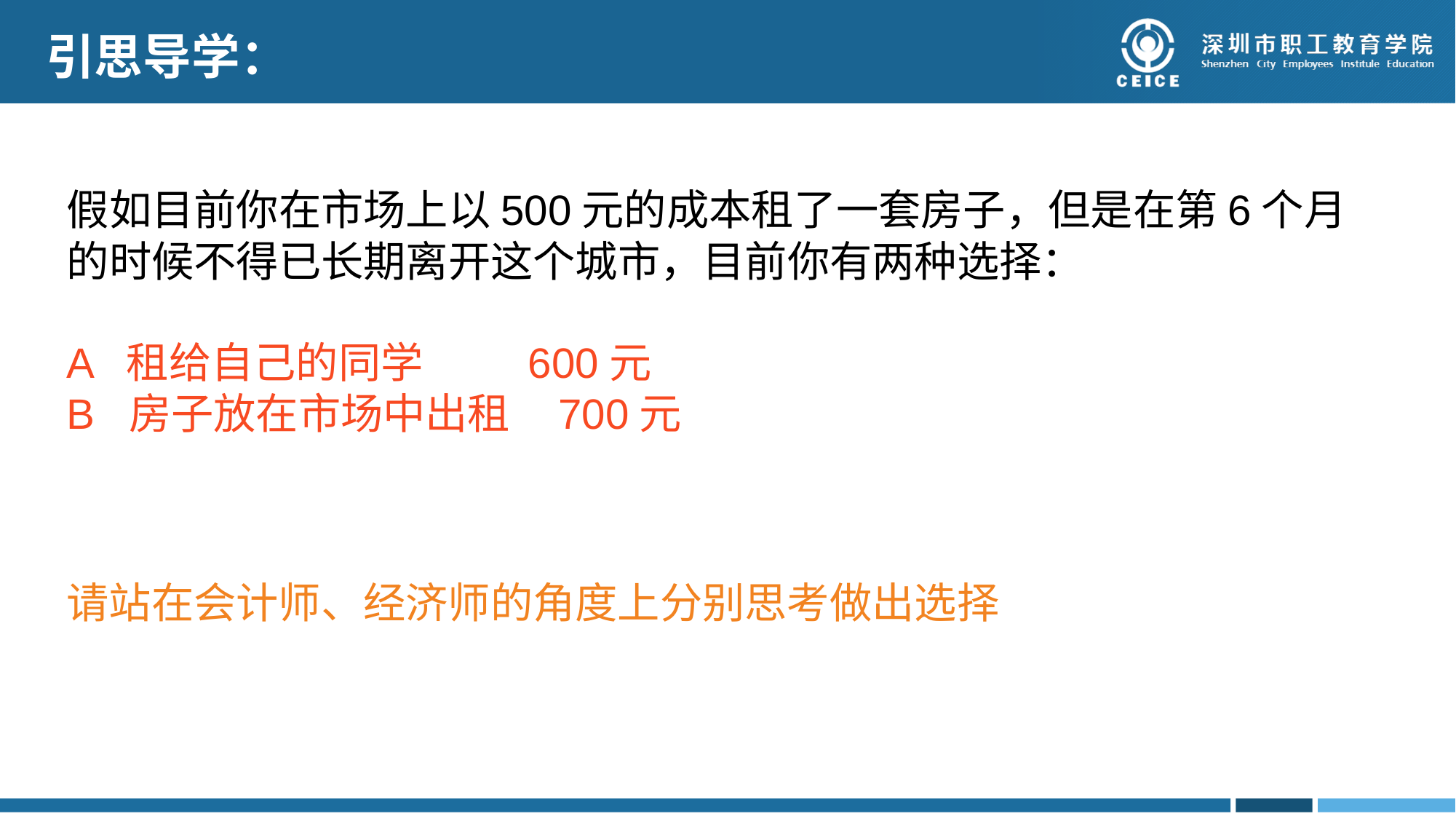

引思导学：
假如目前你在市场上以500元的成本租了一套房子，但是在第6个月的时候不得已长期离开这个城市，目前你有两种选择：

A  租给自己的同学          600元
B  房子放在市场中出租    700元
请站在会计师、经济师的角度上分别思考做出选择